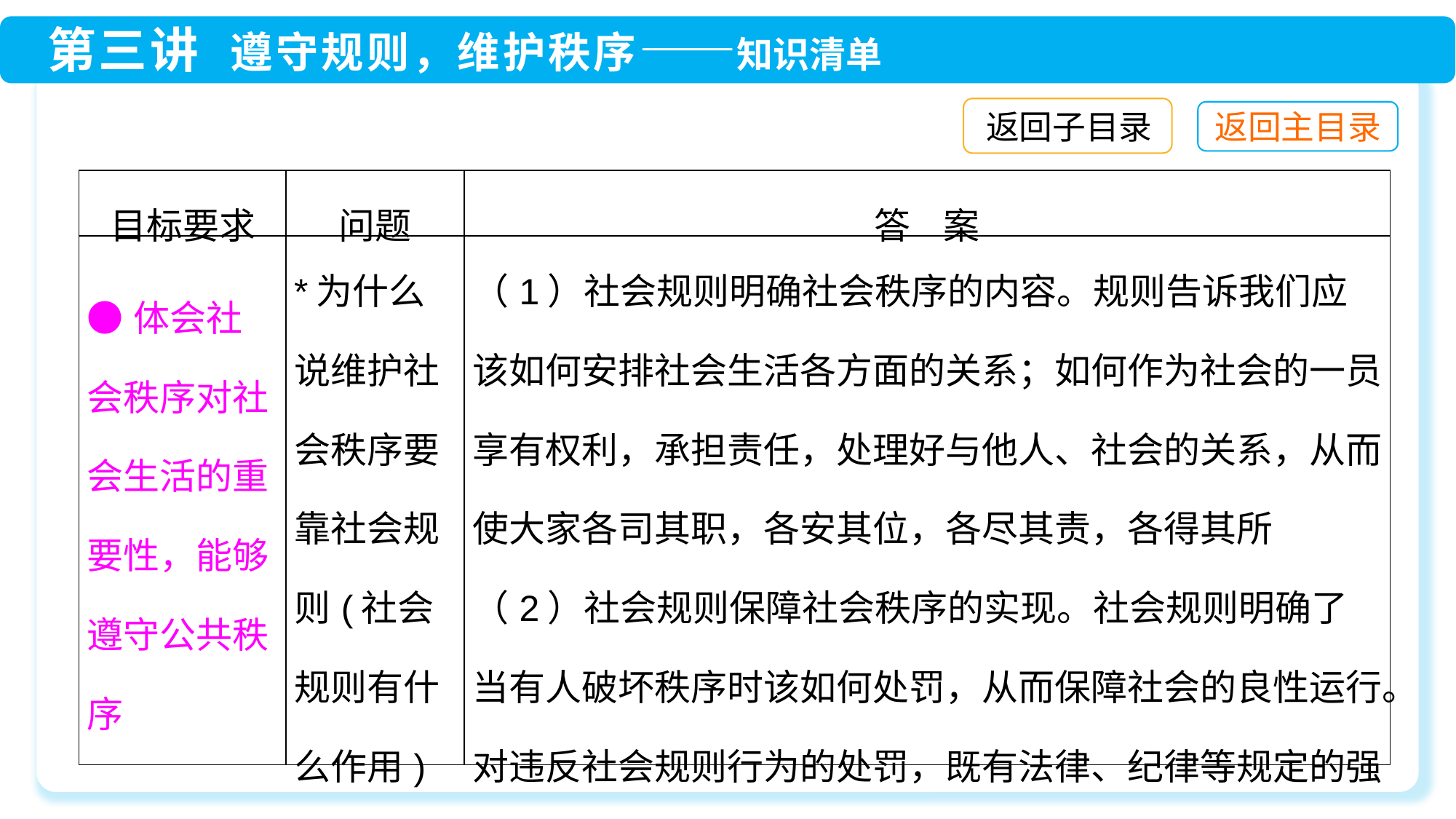

返回子目录
| 目标要求 | 问题 | 答 案 |
| --- | --- | --- |
| ●体会社会秩序对社会生活的重要性，能够遵守公共秩序 | \*为什么说维护社会秩序要靠社会规则(社会规则有什么作用) | （1）社会规则明确社会秩序的内容。规则告诉我们应该如何安排社会生活各方面的关系；如何作为社会的一员享有权利，承担责任，处理好与他人、社会的关系，从而使大家各司其职，各安其位，各尽其责，各得其所 （2）社会规则保障社会秩序的实现。社会规则明确了当有人破坏秩序时该如何处罚，从而保障社会的良性运行。对违反社会规则行为的处罚，既有法律、纪律等规定的强制性措施，也有道德、风俗等包含的非强制性手段 |